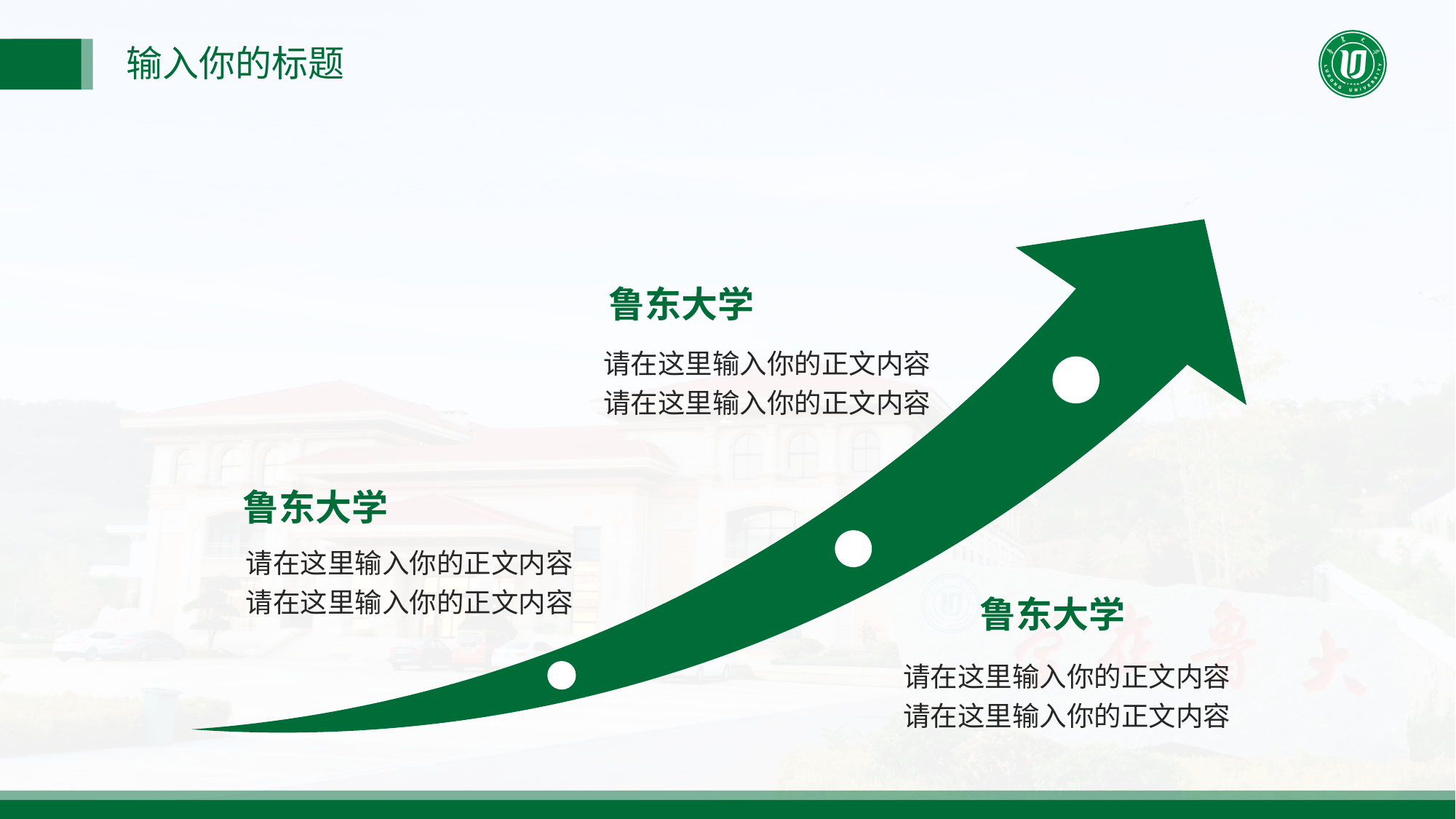

输入你的标题

鲁东大学
请在这里输入你的正文内容
请在这里输入你的正文内容

鲁东大学

请在这里输入你的正文内容
请在这里输入你的正文内容
鲁东大学
请在这里输入你的正文内容
请在这里输入你的正文内容